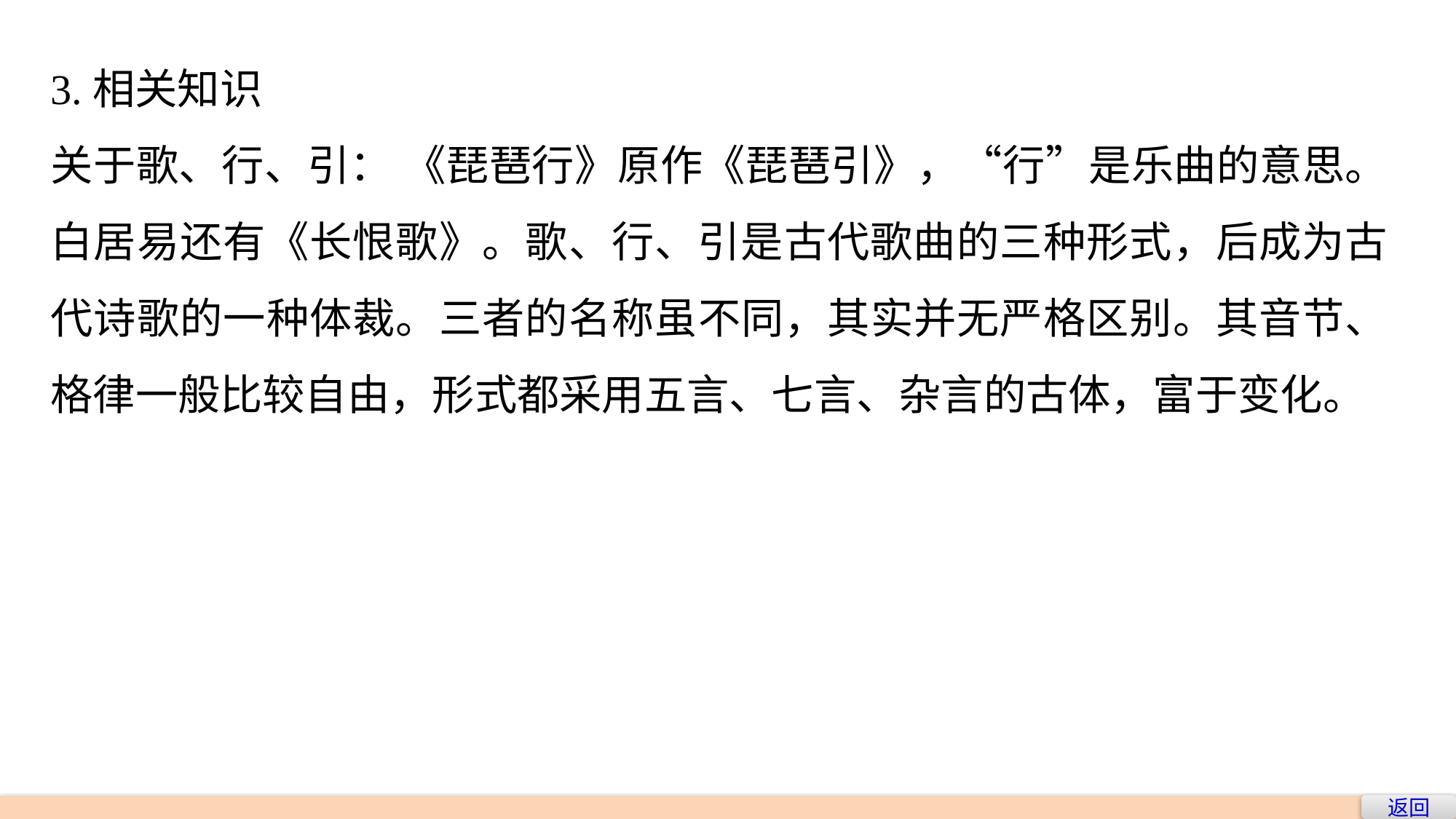

3.相关知识
关于歌、行、引： 《琵琶行》原作《琵琶引》，“行”是乐曲的意思。白居易还有《长恨歌》。歌、行、引是古代歌曲的三种形式，后成为古代诗歌的一种体裁。三者的名称虽不同，其实并无严格区别。其音节、格律一般比较自由，形式都采用五言、七言、杂言的古体，富于变化。
返回